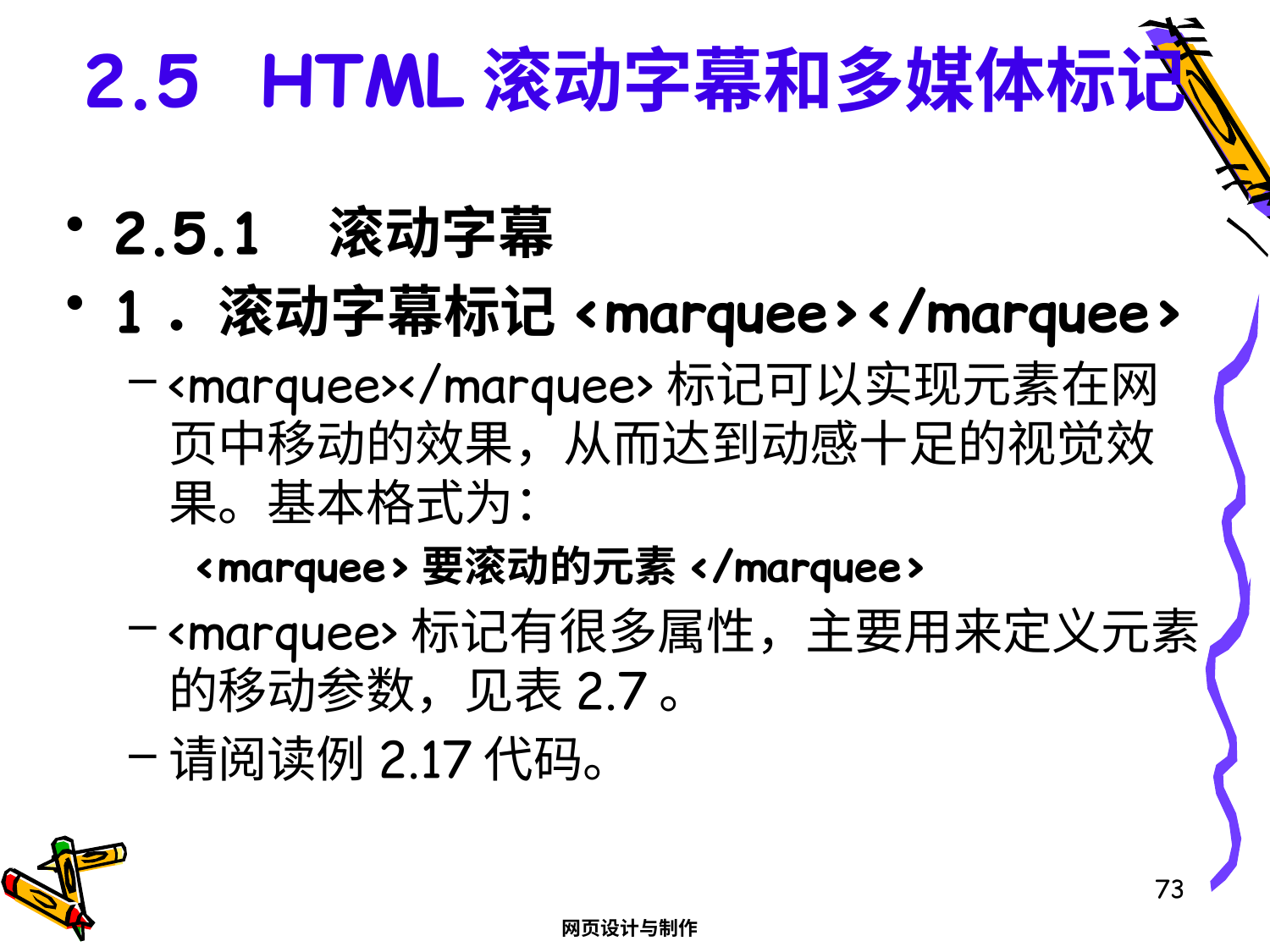

# 2.5  HTML滚动字幕和多媒体标记
2.5.1  滚动字幕
1．滚动字幕标记<marquee></marquee>
<marquee></marquee>标记可以实现元素在网页中移动的效果，从而达到动感十足的视觉效果。基本格式为：
<marquee>要滚动的元素</marquee>
<marquee>标记有很多属性，主要用来定义元素的移动参数，见表2.7。
请阅读例2.17代码。
73
网页设计与制作